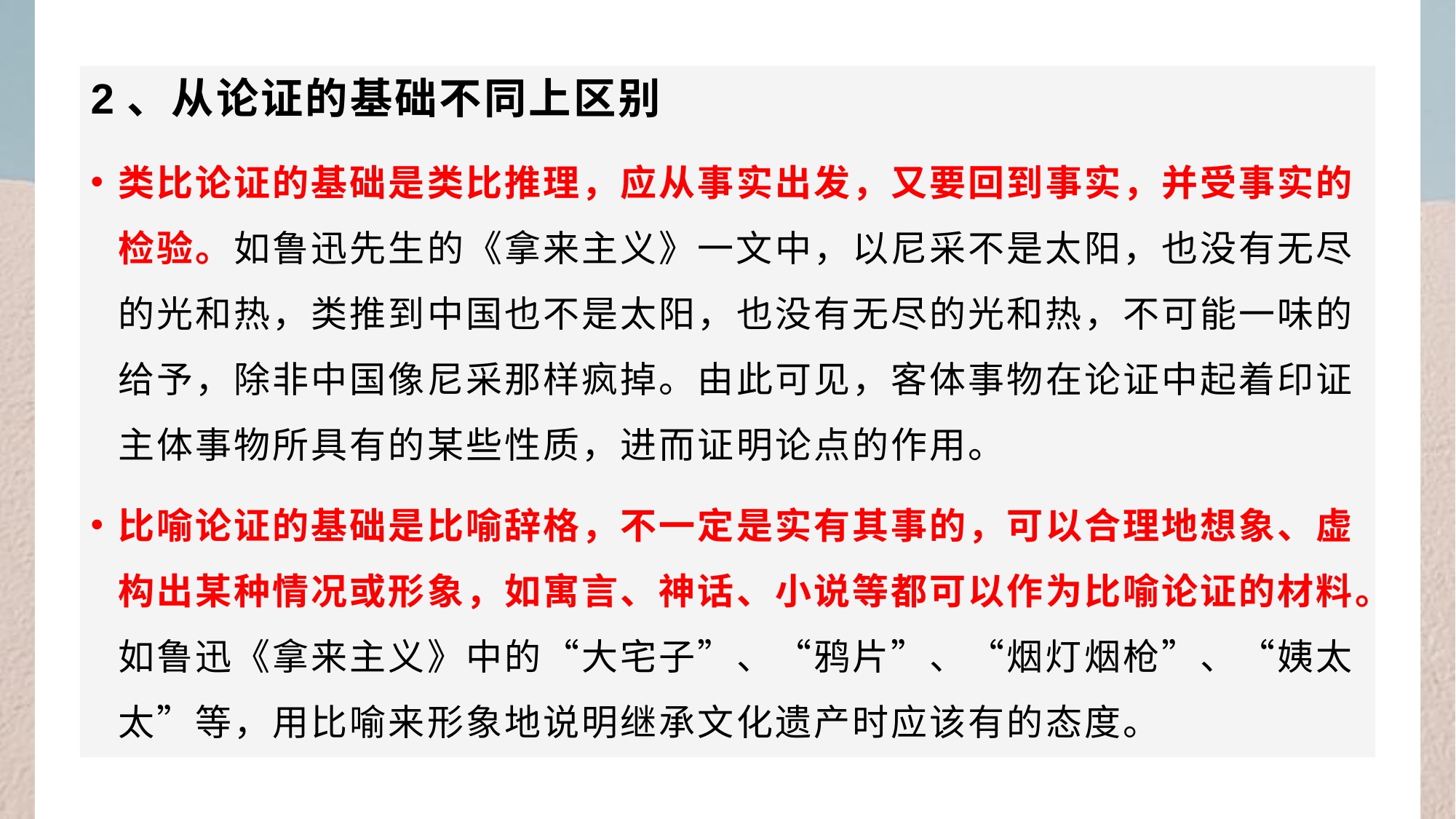

2、从论证的基础不同上区别
类比论证的基础是类比推理，应从事实出发，又要回到事实，并受事实的检验。如鲁迅先生的《拿来主义》一文中，以尼采不是太阳，也没有无尽的光和热，类推到中国也不是太阳，也没有无尽的光和热，不可能一味的给予，除非中国像尼采那样疯掉。由此可见，客体事物在论证中起着印证主体事物所具有的某些性质，进而证明论点的作用。
比喻论证的基础是比喻辞格，不一定是实有其事的，可以合理地想象、虚构出某种情况或形象，如寓言、神话、小说等都可以作为比喻论证的材料。如鲁迅《拿来主义》中的“大宅子”、“鸦片”、“烟灯烟枪”、“姨太太”等，用比喻来形象地说明继承文化遗产时应该有的态度。